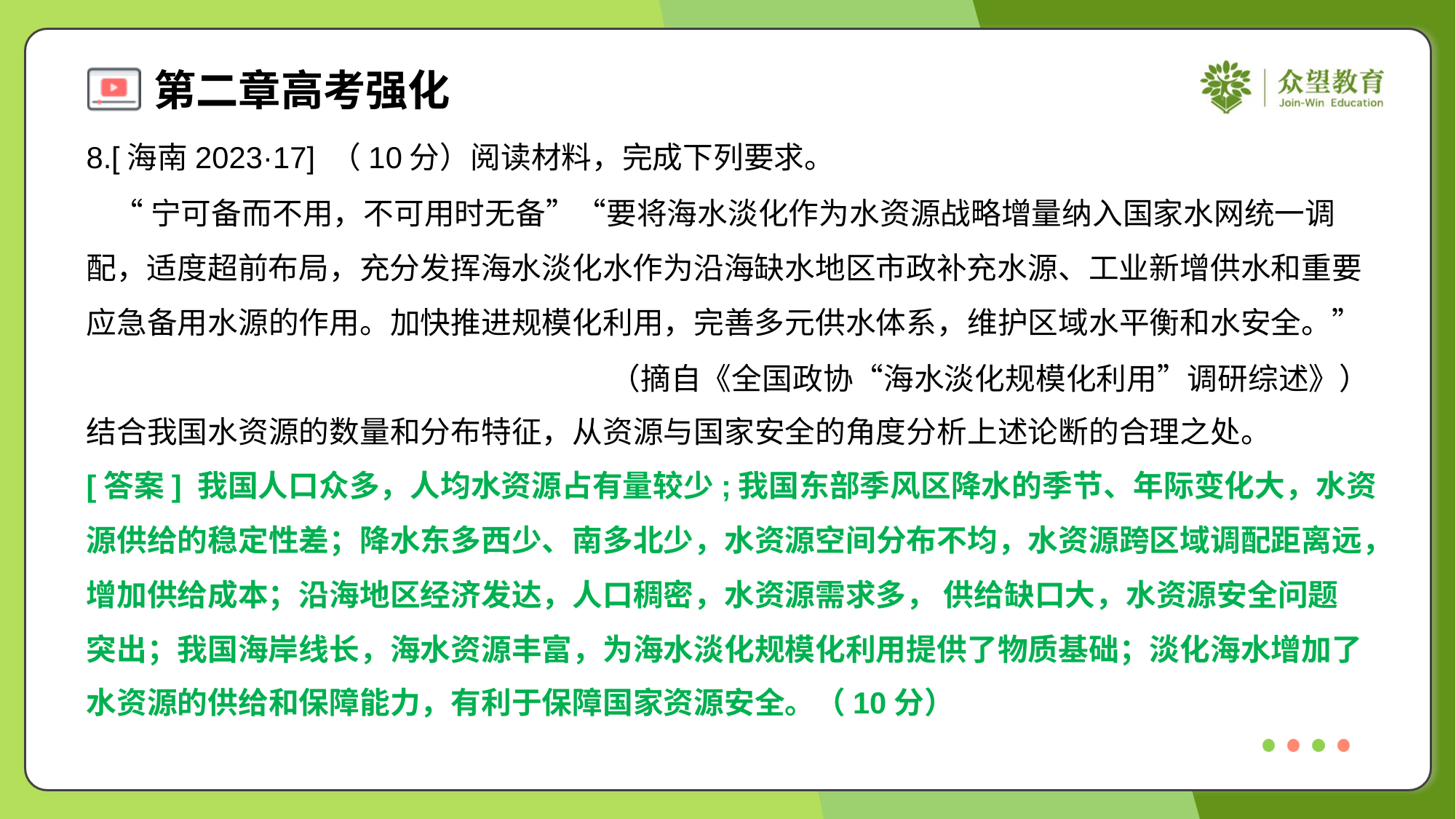

8.[海南2023·17] （10分）阅读材料，完成下列要求。
    “宁可备而不用，不可用时无备”“要将海水淡化作为水资源战略增量纳入国家水网统一调
配，适度超前布局，充分发挥海水淡化水作为沿海缺水地区市政补充水源、工业新增供水和重要
应急备用水源的作用。加快推进规模化利用，完善多元供水体系，维护区域水平衡和水安全。”
（摘自《全国政协“海水淡化规模化利用”调研综述》）
结合我国水资源的数量和分布特征，从资源与国家安全的角度分析上述论断的合理之处。
[答案] 我国人口众多，人均水资源占有量较少;我国东部季风区降水的季节、年际变化大，水资
源供给的稳定性差；降水东多西少、南多北少，水资源空间分布不均，水资源跨区域调配距离远，
增加供给成本；沿海地区经济发达，人口稠密，水资源需求多， 供给缺口大，水资源安全问题
突出；我国海岸线长，海水资源丰富，为海水淡化规模化利用提供了物质基础；淡化海水增加了
水资源的供给和保障能力，有利于保障国家资源安全。（10分）